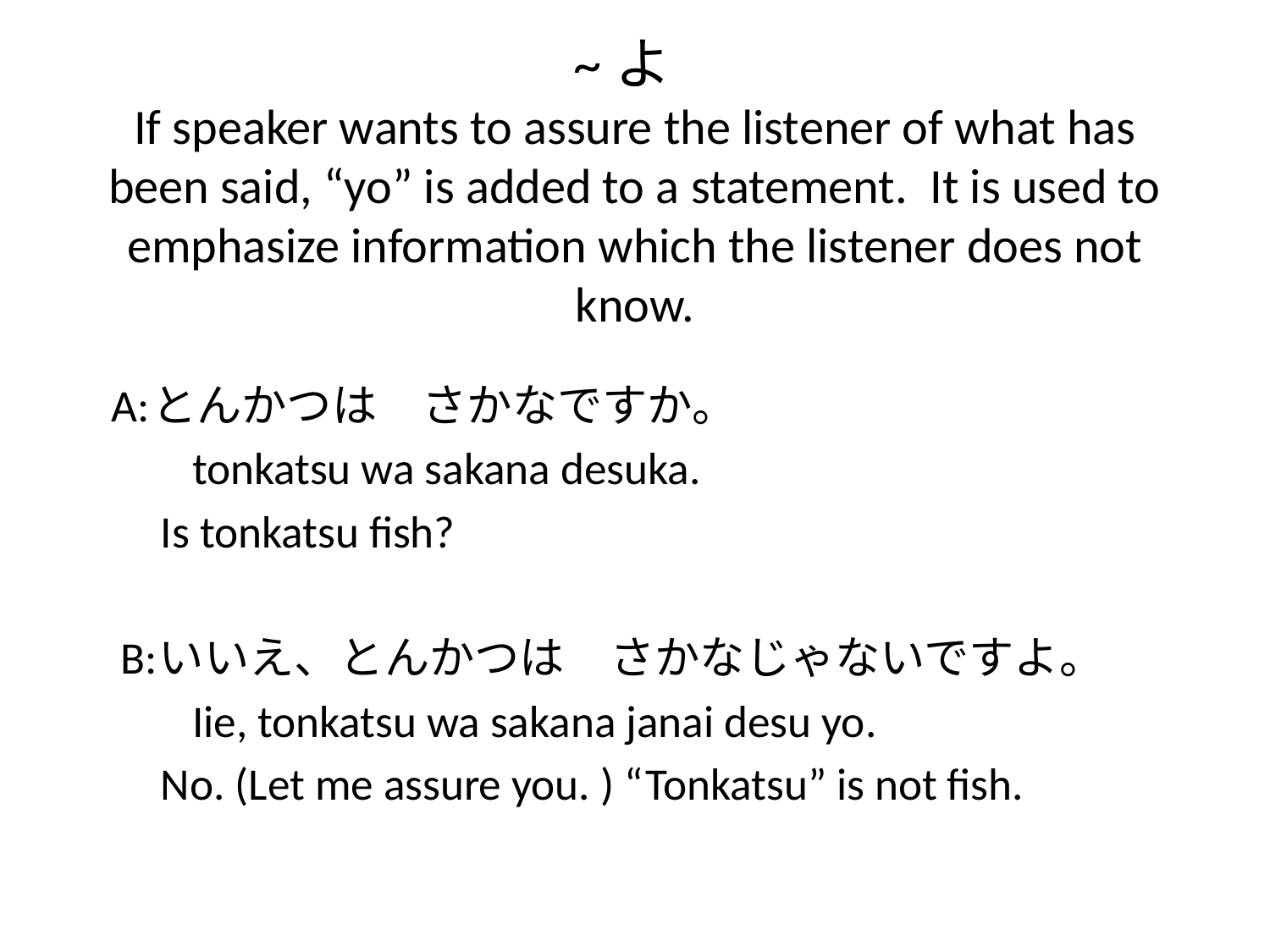

# ~よ If speaker wants to assure the listener of what has been said, “yo” is added to a statement.  It is used to emphasize information which the listener does not know.
　A:とんかつは　さかなですか。
　　tonkatsu wa sakana desuka.
      Is tonkatsu fish?

  B:いいえ、とんかつは　さかなじゃないですよ。
　　Iie, tonkatsu wa sakana janai desu yo.
      No. (Let me assure you. ) “Tonkatsu” is not fish.